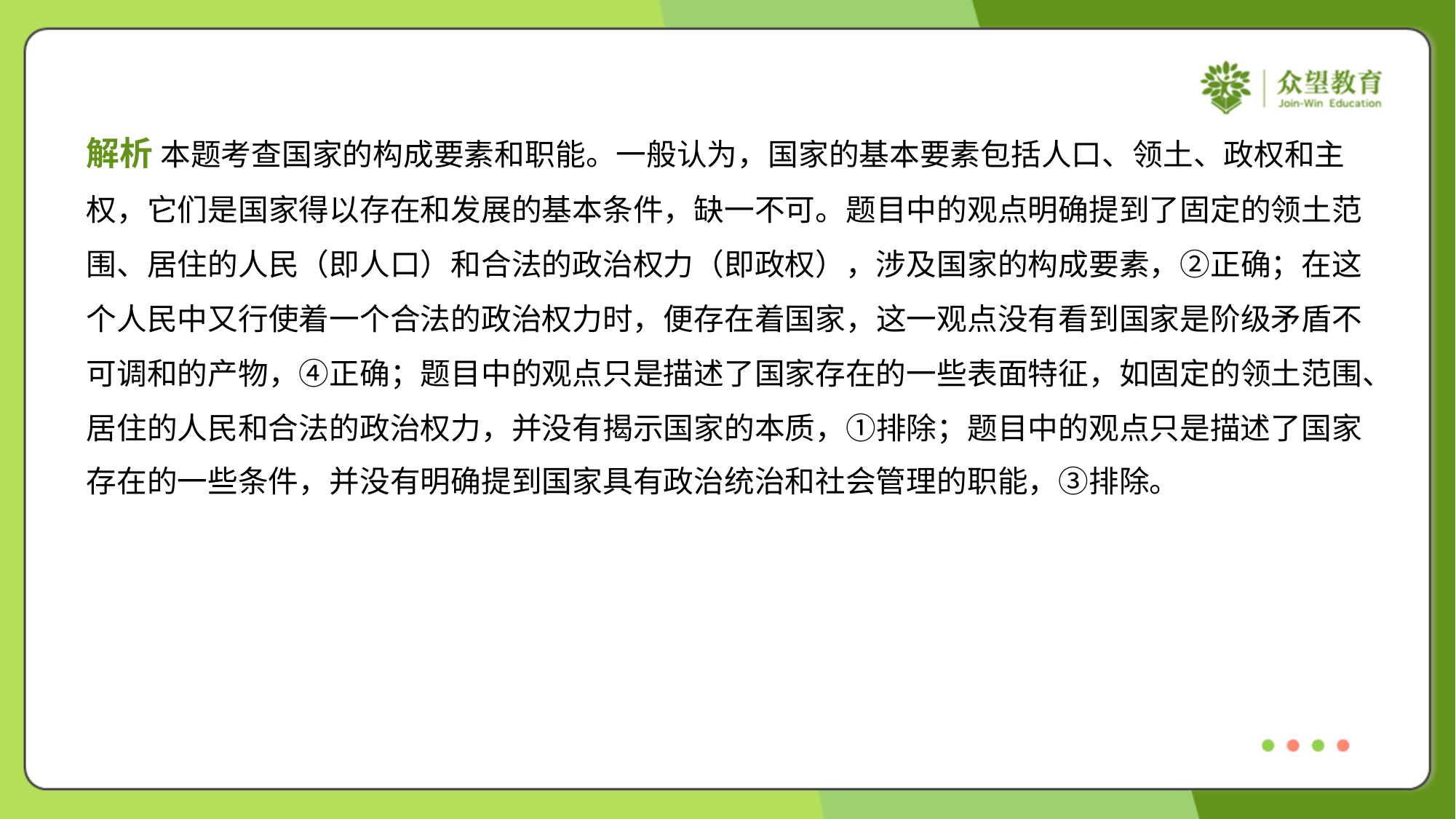

解析 本题考查国家的构成要素和职能。一般认为，国家的基本要素包括人口、领土、政权和主
权，它们是国家得以存在和发展的基本条件，缺一不可。题目中的观点明确提到了固定的领土范
围、居住的人民（即人口）和合法的政治权力（即政权），涉及国家的构成要素，②正确；在这
个人民中又行使着一个合法的政治权力时，便存在着国家，这一观点没有看到国家是阶级矛盾不
可调和的产物，④正确；题目中的观点只是描述了国家存在的一些表面特征，如固定的领土范围、
居住的人民和合法的政治权力，并没有揭示国家的本质，①排除；题目中的观点只是描述了国家
存在的一些条件，并没有明确提到国家具有政治统治和社会管理的职能，③排除。